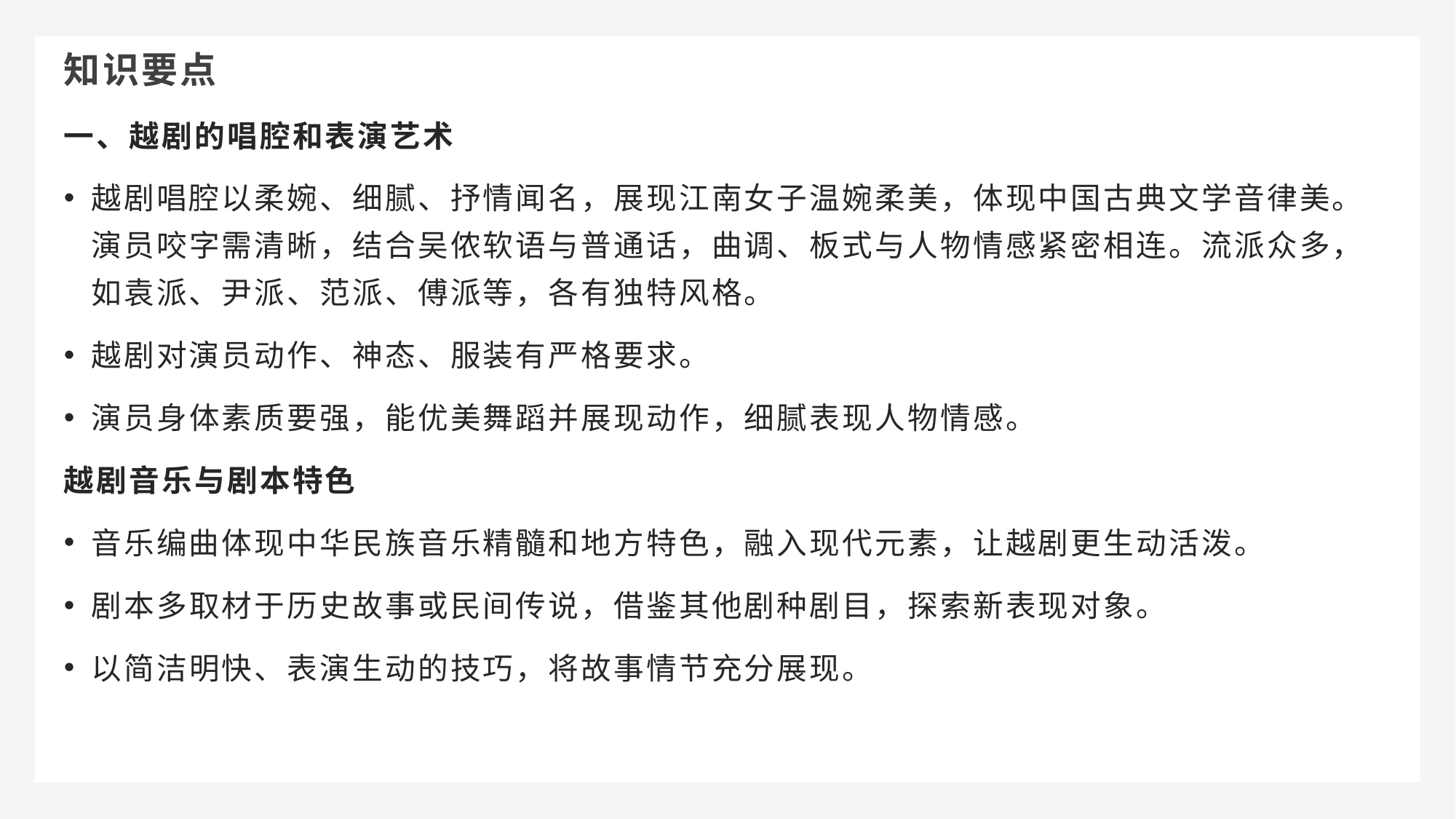

知识要点
一、越剧的唱腔和表演艺术
越剧唱腔以柔婉、细腻、抒情闻名，展现江南女子温婉柔美，体现中国古典文学音律美。演员咬字需清晰，结合吴侬软语与普通话，曲调、板式与人物情感紧密相连。流派众多，如袁派、尹派、范派、傅派等，各有独特风格。
越剧对演员动作、神态、服装有严格要求。
演员身体素质要强，能优美舞蹈并展现动作，细腻表现人物情感。
越剧音乐与剧本特色
音乐编曲体现中华民族音乐精髓和地方特色，融入现代元素，让越剧更生动活泼。
剧本多取材于历史故事或民间传说，借鉴其他剧种剧目，探索新表现对象。
以简洁明快、表演生动的技巧，将故事情节充分展现。